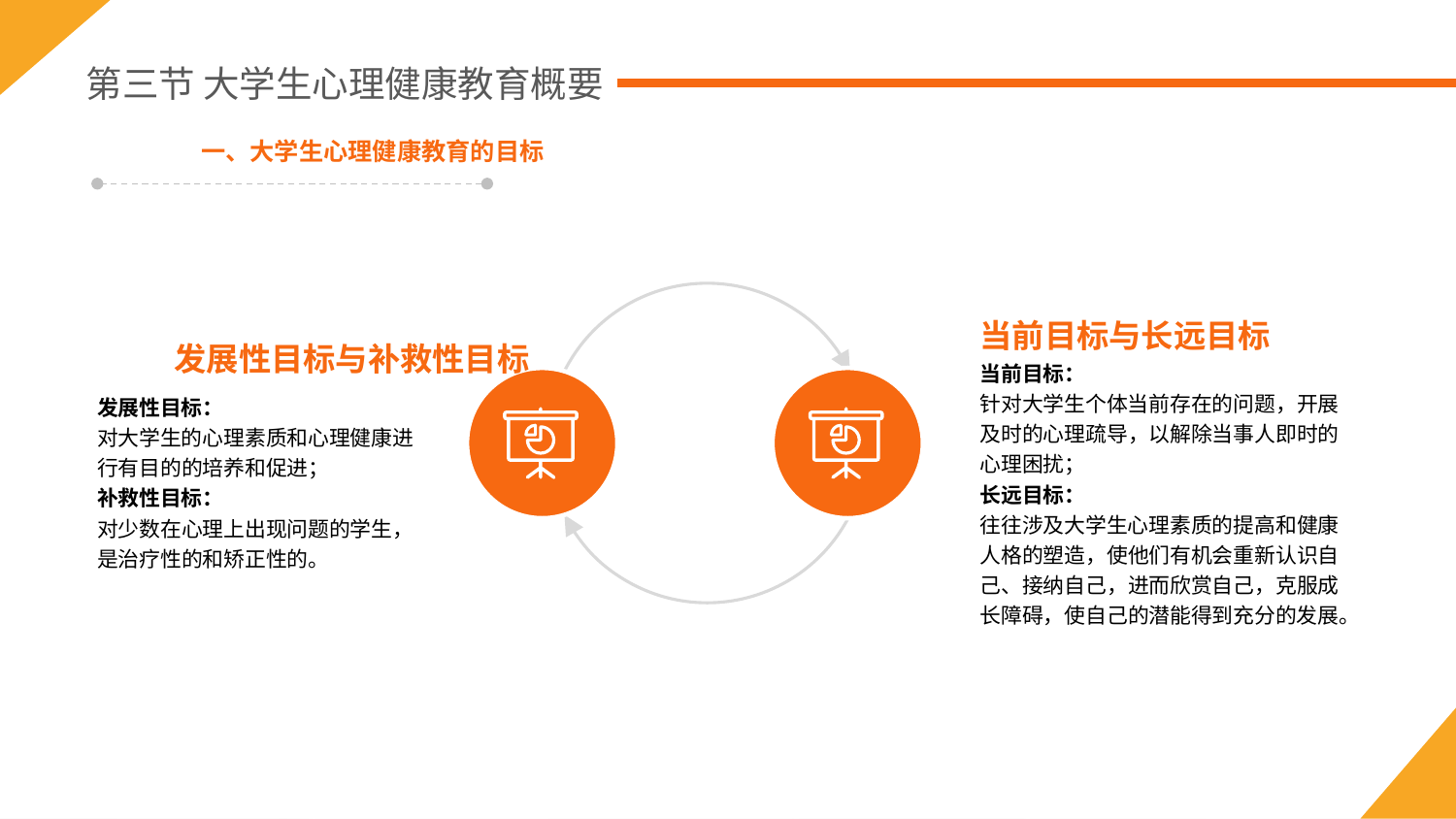

第三节 大学生心理健康教育概要
一、大学生心理健康教育的目标

当前目标与长远目标
 发展性目标与补救性目标
当前目标：
针对大学生个体当前存在的问题，开展及时的心理疏导，以解除当事人即时的心理困扰；
长远目标：
往往涉及大学生心理素质的提高和健康人格的塑造，使他们有机会重新认识自己、接纳自己，进而欣赏自己，克服成长障碍，使自己的潜能得到充分的发展。

发展性目标：
对大学生的心理素质和心理健康进行有目的的培养和促进；
补救性目标：
对少数在心理上出现问题的学生，是治疗性的和矫正性的。